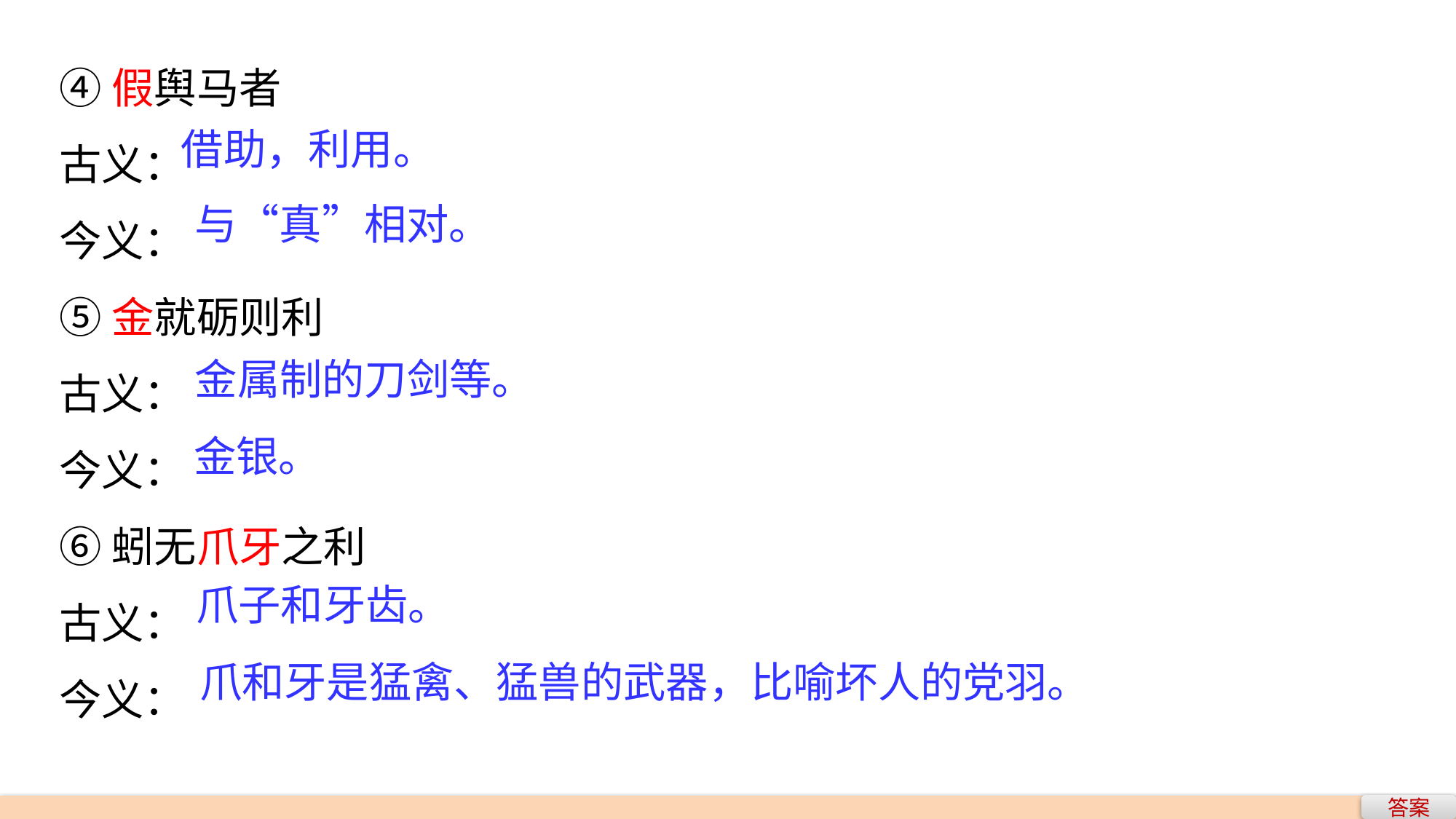

④假舆马者
古义：
今义：
⑤金就砺则利
古义：
今义：
⑥蚓无爪牙之利
古义：
今义：
借助，利用。
与“真”相对。
金属制的刀剑等。
金银。
爪子和牙齿。
爪和牙是猛禽、猛兽的武器，比喻坏人的党羽。
答案